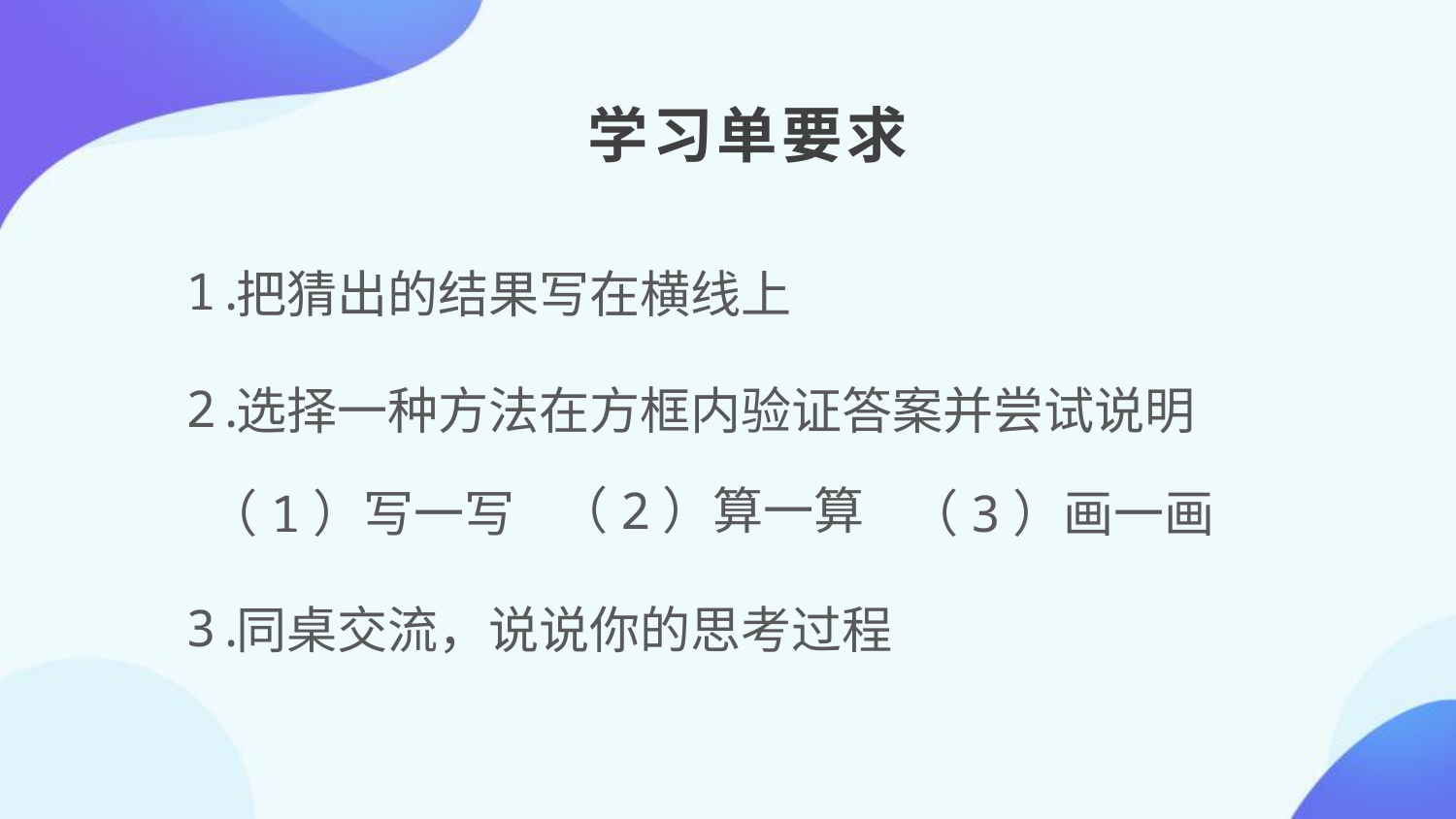

学习单要求
1.
把猜出的结果写在横线上
2.
选择一种方法在方框内验证答案并尝试说明
（2）算一算
（1）写一写
（3）画一画
3.
同桌交流，说说你的思考过程